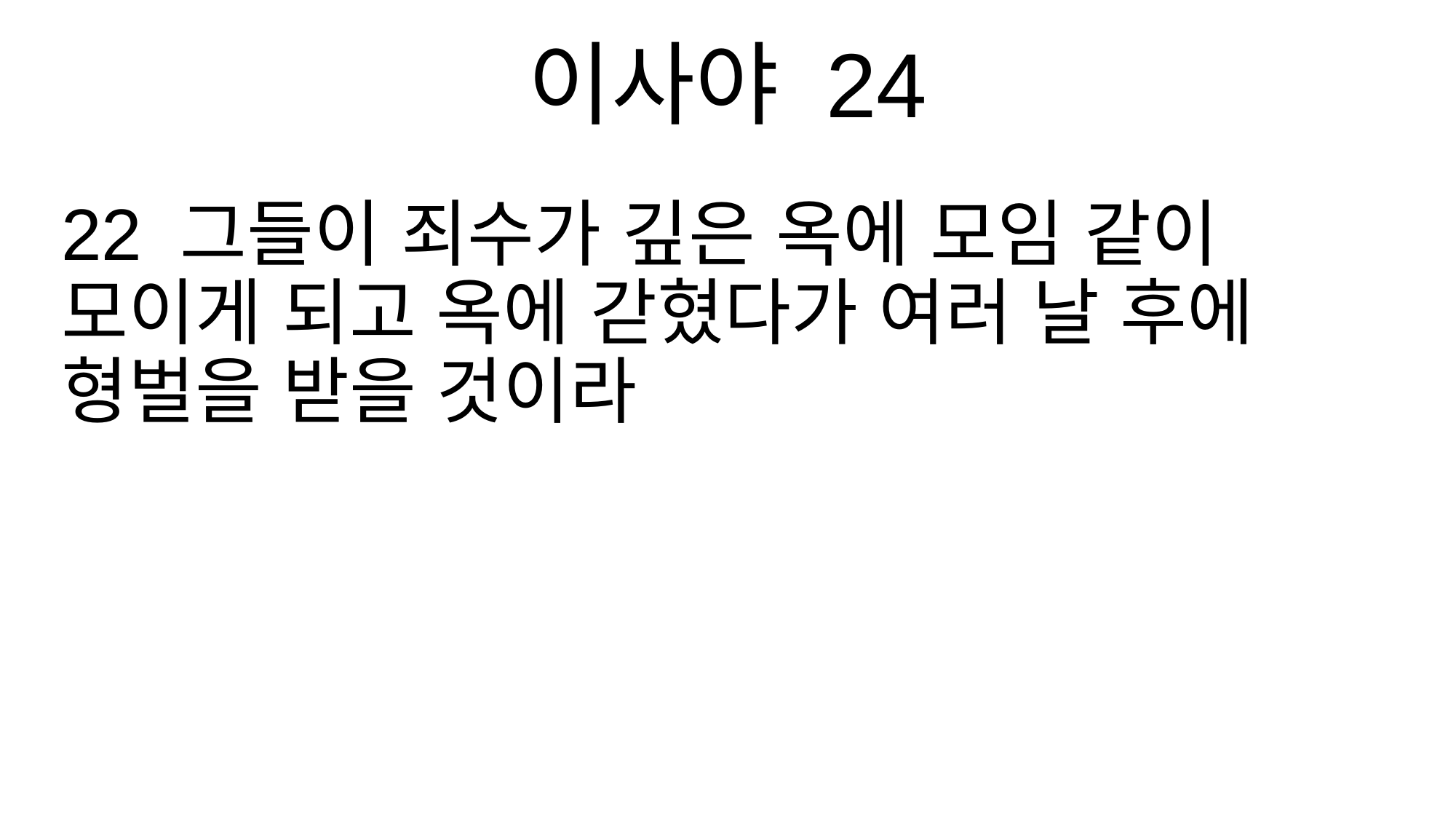

이사야 24
22 그들이 죄수가 깊은 옥에 모임 같이 모이게 되고 옥에 갇혔다가 여러 날 후에 형벌을 받을 것이라